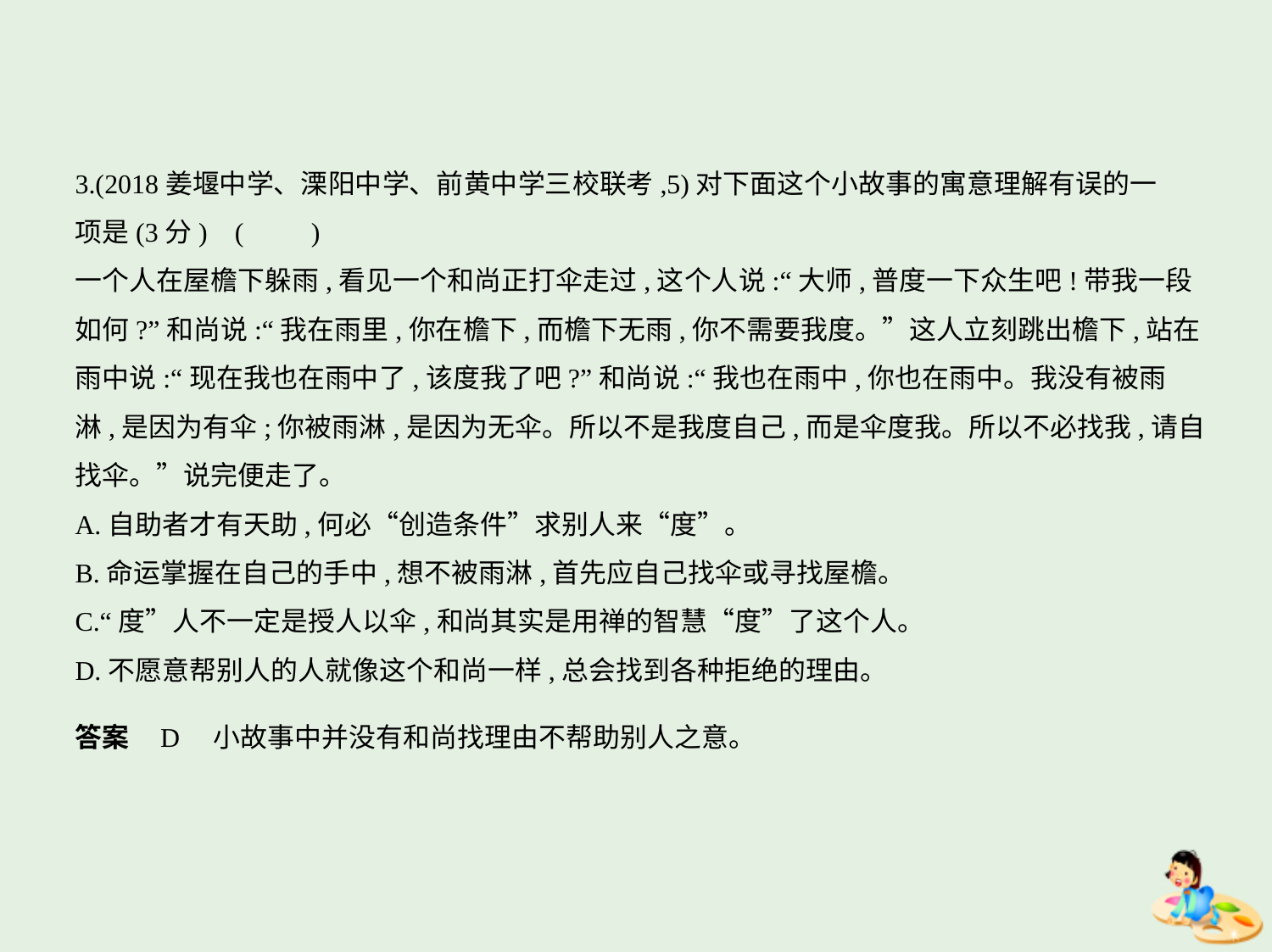

3.(2018姜堰中学、溧阳中学、前黄中学三校联考,5)对下面这个小故事的寓意理解有误的一
项是(3分) (　　)
一个人在屋檐下躲雨,看见一个和尚正打伞走过,这个人说:“大师,普度一下众生吧!带我一段
如何?”和尚说:“我在雨里,你在檐下,而檐下无雨,你不需要我度。”这人立刻跳出檐下,站在
雨中说:“现在我也在雨中了,该度我了吧?”和尚说:“我也在雨中,你也在雨中。我没有被雨
淋,是因为有伞;你被雨淋,是因为无伞。所以不是我度自己,而是伞度我。所以不必找我,请自
找伞。”说完便走了。
A.自助者才有天助,何必“创造条件”求别人来“度”。
B.命运掌握在自己的手中,想不被雨淋,首先应自己找伞或寻找屋檐。
C.“度”人不一定是授人以伞,和尚其实是用禅的智慧“度”了这个人。
D.不愿意帮别人的人就像这个和尚一样,总会找到各种拒绝的理由。
答案    D　小故事中并没有和尚找理由不帮助别人之意。